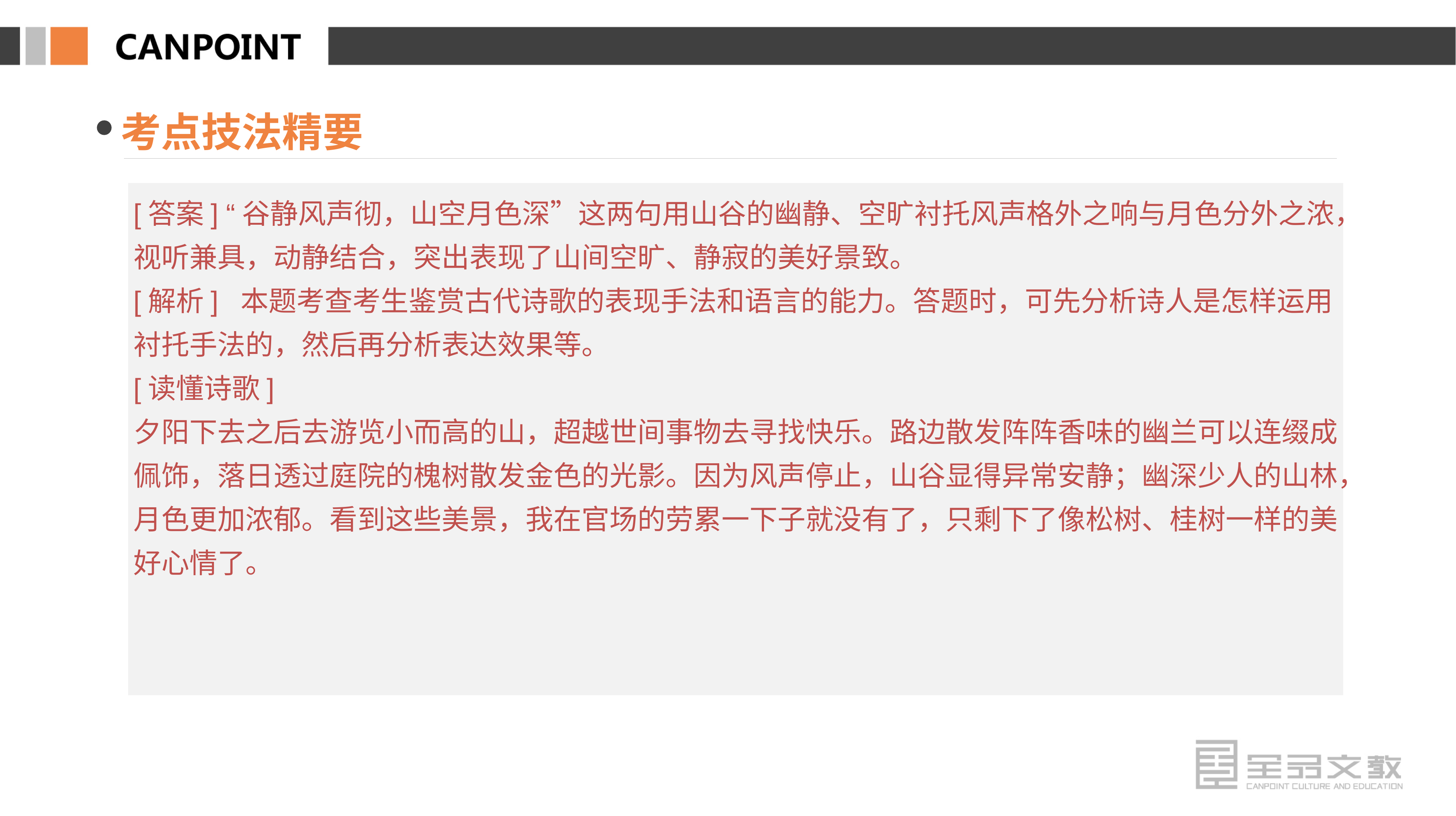

考点技法精要

[答案] “谷静风声彻，山空月色深”这两句用山谷的幽静、空旷衬托风声格外之响与月色分外之浓，视听兼具，动静结合，突出表现了山间空旷、静寂的美好景致。
[解析]  本题考查考生鉴赏古代诗歌的表现手法和语言的能力。答题时，可先分析诗人是怎样运用衬托手法的，然后再分析表达效果等。
[读懂诗歌]
夕阳下去之后去游览小而高的山，超越世间事物去寻找快乐。路边散发阵阵香味的幽兰可以连缀成佩饰，落日透过庭院的槐树散发金色的光影。因为风声停止，山谷显得异常安静；幽深少人的山林，月色更加浓郁。看到这些美景，我在官场的劳累一下子就没有了，只剩下了像松树、桂树一样的美好心情了。